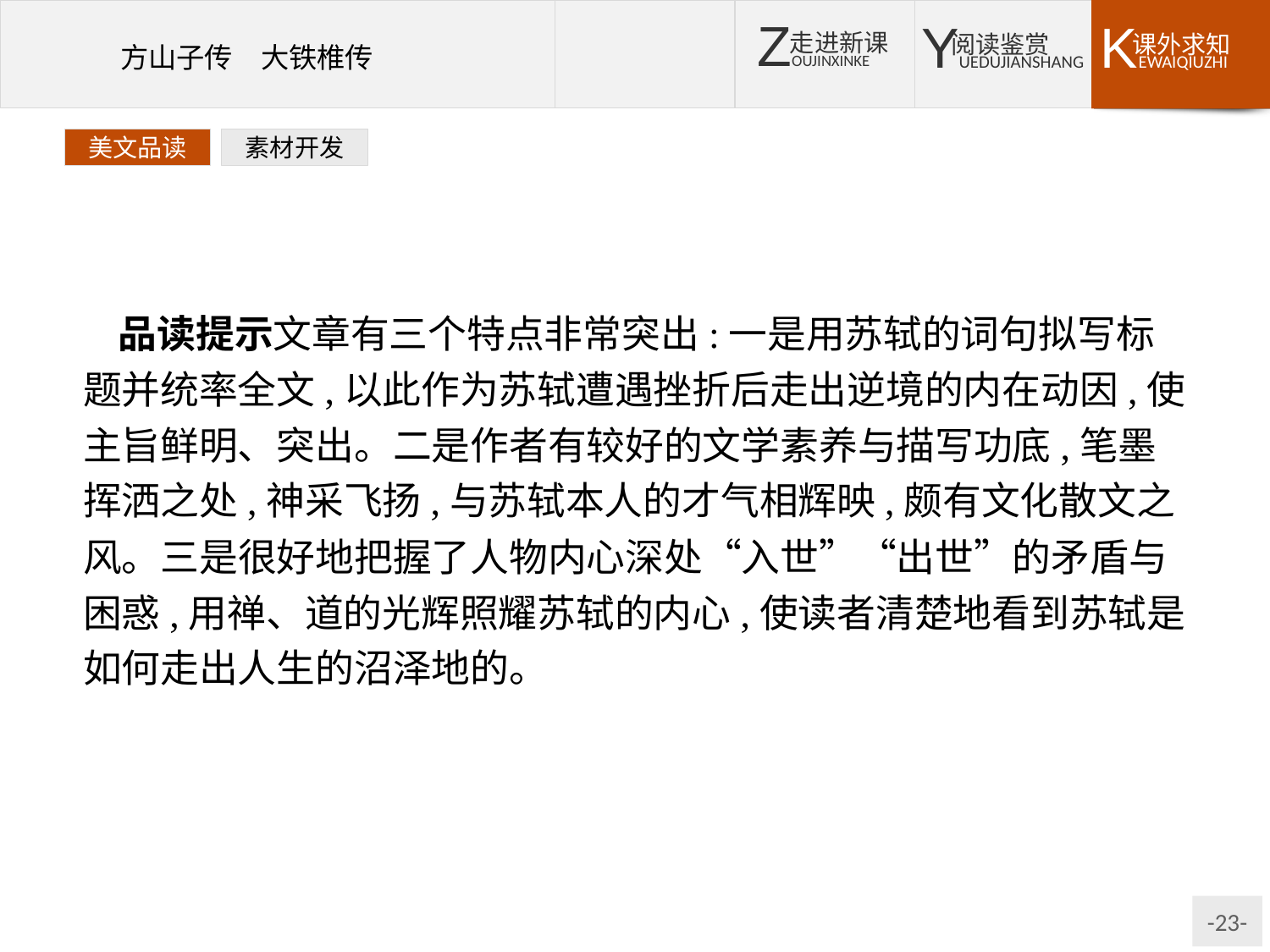

美文品读
素材开发
品读提示文章有三个特点非常突出:一是用苏轼的词句拟写标题并统率全文,以此作为苏轼遭遇挫折后走出逆境的内在动因,使主旨鲜明、突出。二是作者有较好的文学素养与描写功底,笔墨挥洒之处,神采飞扬,与苏轼本人的才气相辉映,颇有文化散文之风。三是很好地把握了人物内心深处“入世”“出世”的矛盾与困惑,用禅、道的光辉照耀苏轼的内心,使读者清楚地看到苏轼是如何走出人生的沼泽地的。